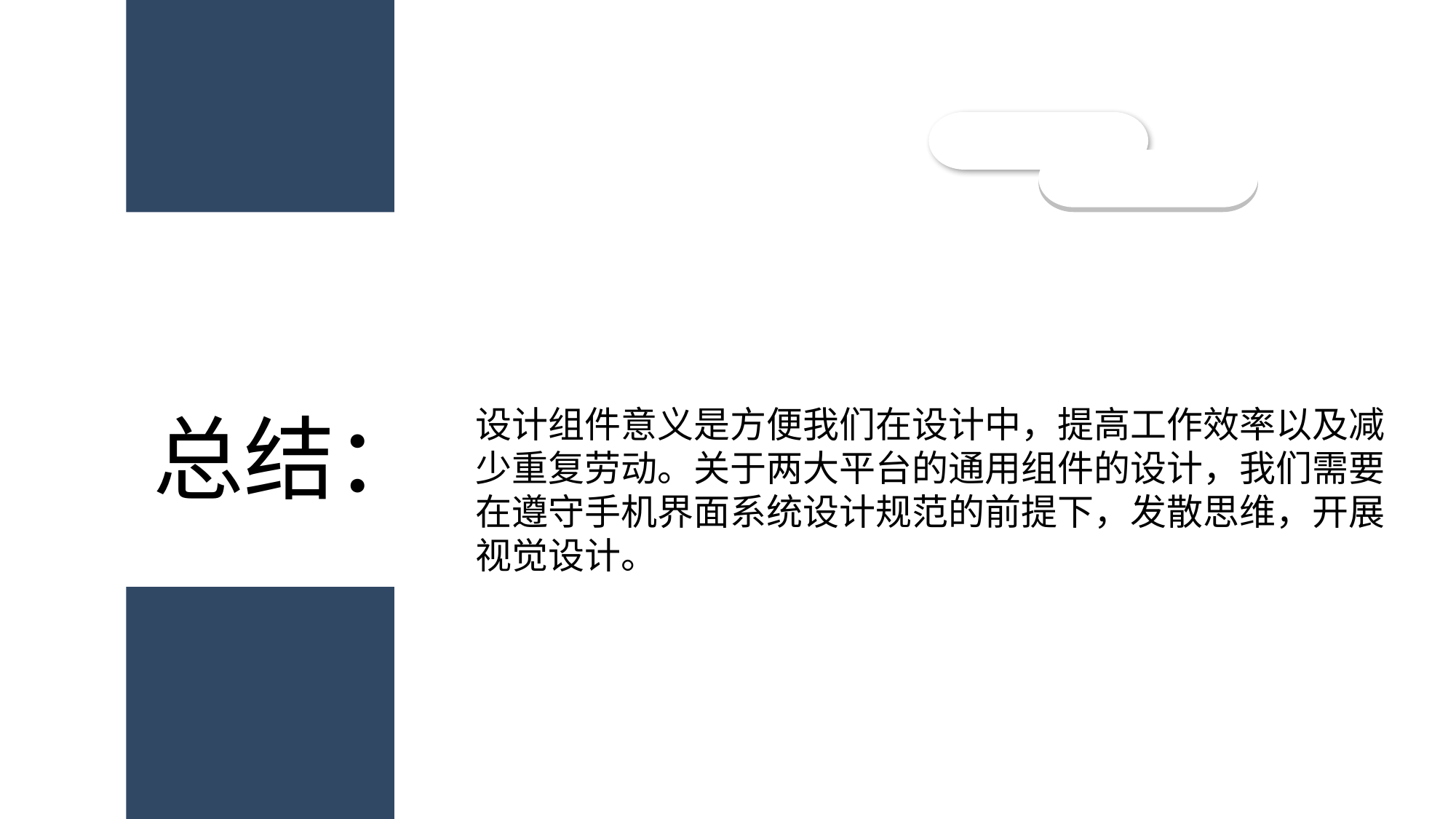

总结：
设计组件意义是方便我们在设计中，提高工作效率以及减少重复劳动。关于两大平台的通用组件的设计，我们需要在遵守手机界面系统设计规范的前提下，发散思维，开展视觉设计。